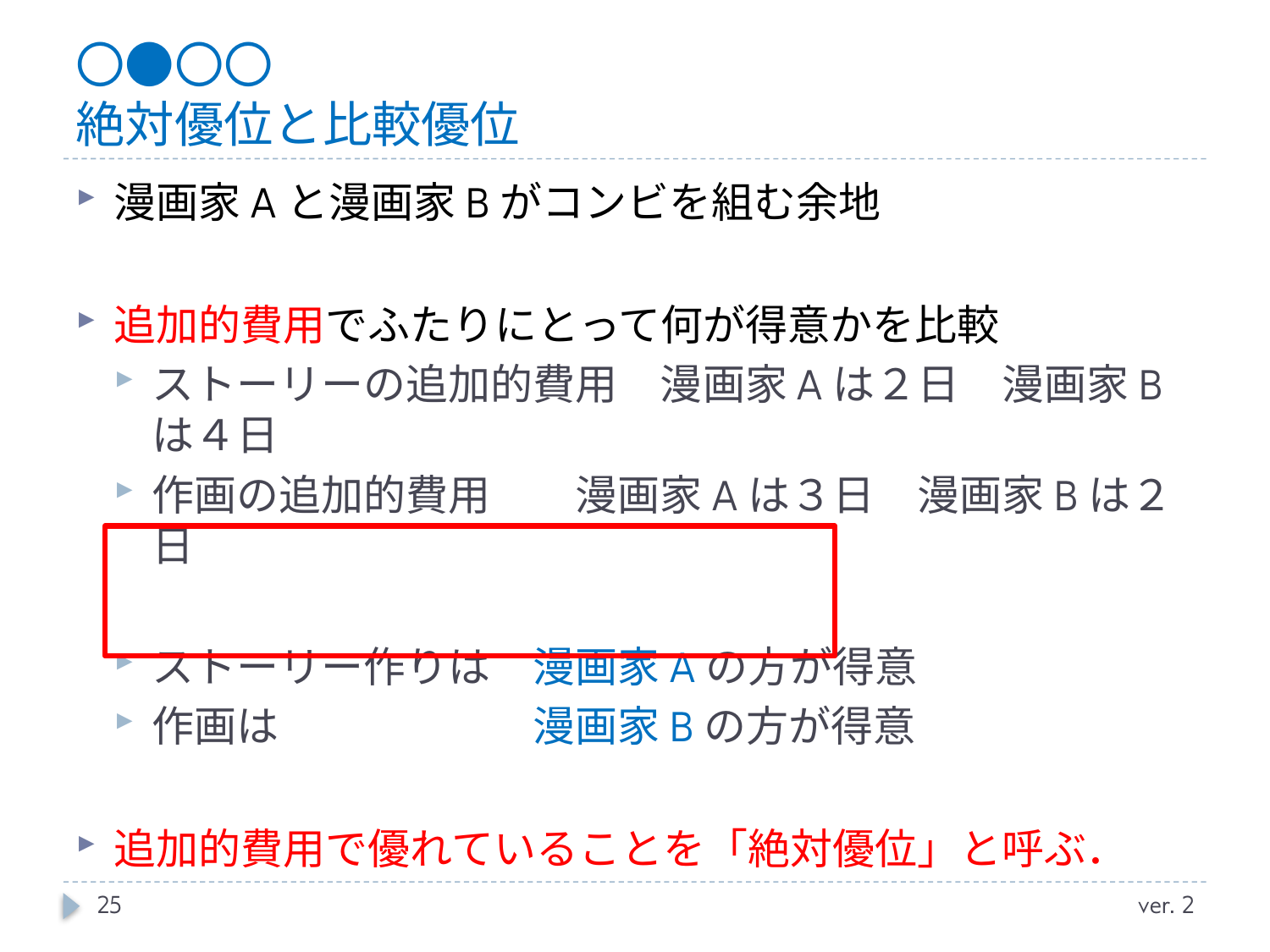

# 〇●〇〇 絶対優位と比較優位
漫画家Aと漫画家Bがコンビを組む余地

追加的費用でふたりにとって何が得意かを比較
ストーリーの追加的費用　漫画家Aは２日　漫画家Bは４日
作画の追加的費用	　漫画家Aは３日　漫画家Bは２日

ストーリー作りは	漫画家Aの方が得意
作画は		漫画家Bの方が得意

追加的費用で優れていることを「絶対優位」と呼ぶ．

25
ver. 2